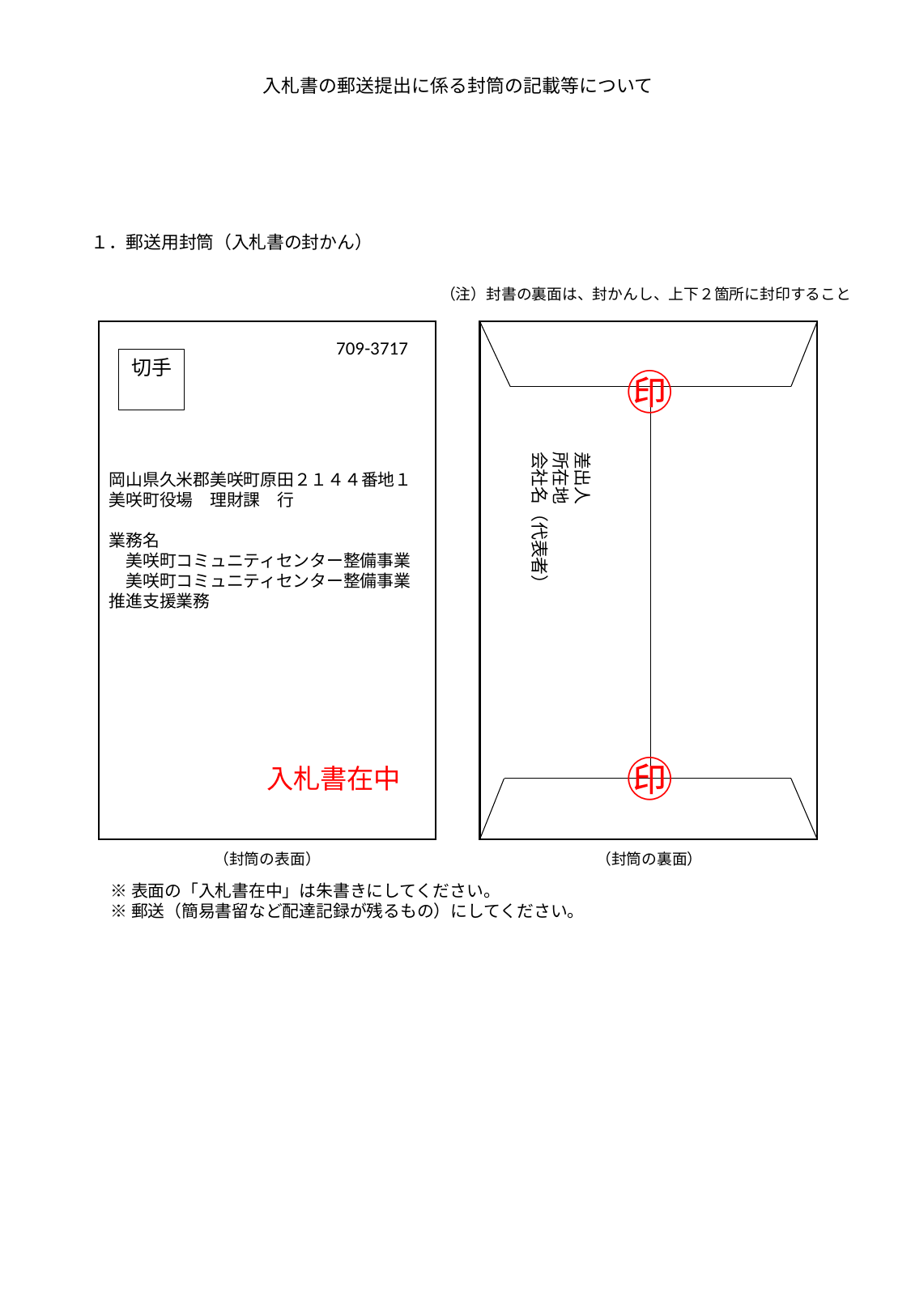

入札書の郵送提出に係る封筒の記載等について
１．郵送用封筒（入札書の封かん）
（注）封書の裏面は、封かんし、上下２箇所に封印すること

709-3717
切手

㊞
差出人
所在地
会社名（代表者）
岡山県久米郡美咲町原田２１４４番地１
美咲町役場　理財課　行

業務名
　美咲町コミュニティセンター整備事業　美咲町コミュニティセンター整備事業推進支援業務
㊞
入札書在中
（封筒の表面）
（封筒の裏面）
※表面の「入札書在中」は朱書きにしてください。
※郵送（簡易書留など配達記録が残るもの）にしてください。